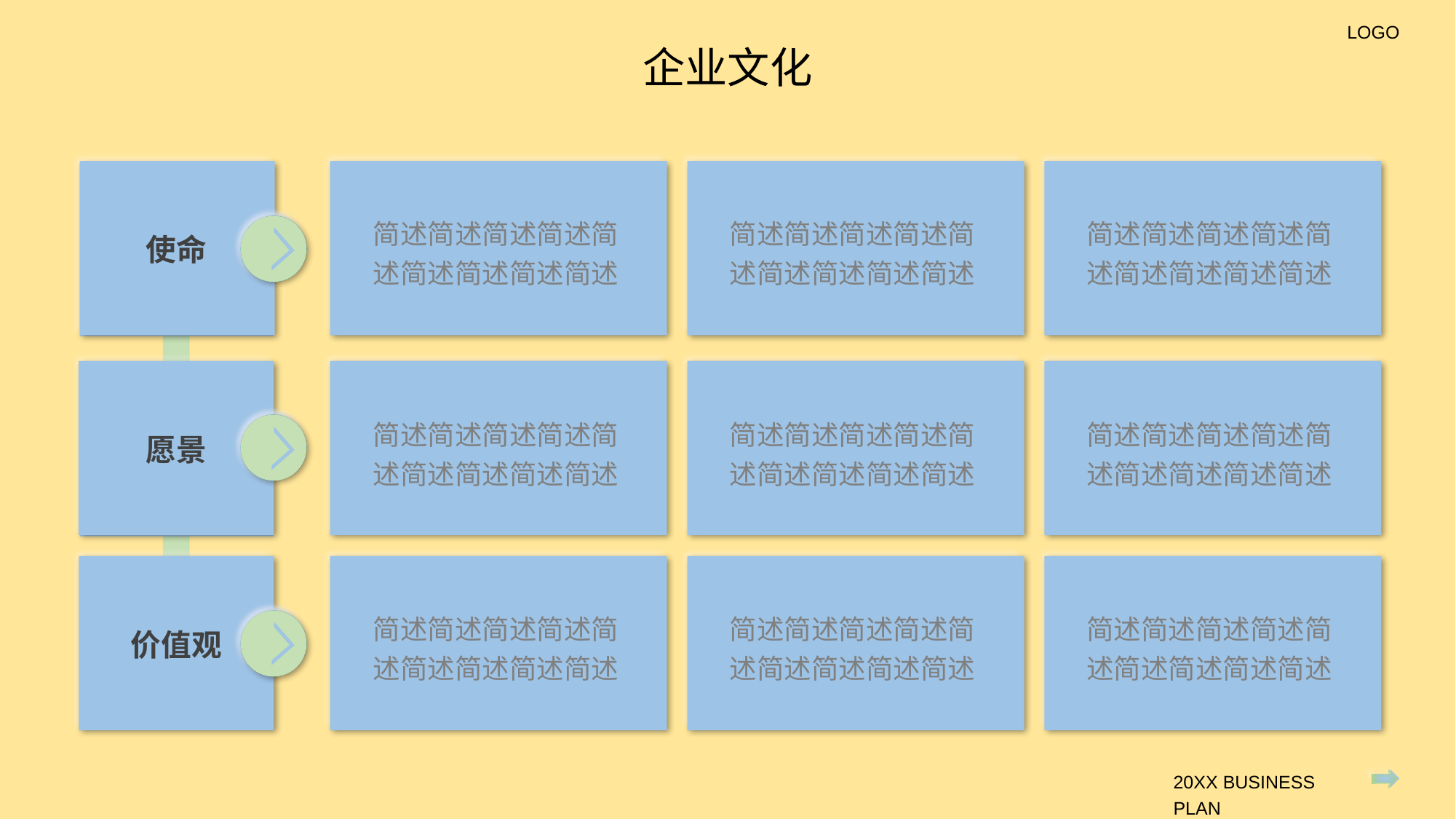

企业文化

简述简述简述简述简述简述简述简述简述
简述简述简述简述简述简述简述简述简述
简述简述简述简述简述简述简述简述简述
使命
简述简述简述简述简述简述简述简述简述
简述简述简述简述简述简述简述简述简述
简述简述简述简述简述简述简述简述简述
愿景
简述简述简述简述简述简述简述简述简述
简述简述简述简述简述简述简述简述简述
简述简述简述简述简述简述简述简述简述
价值观